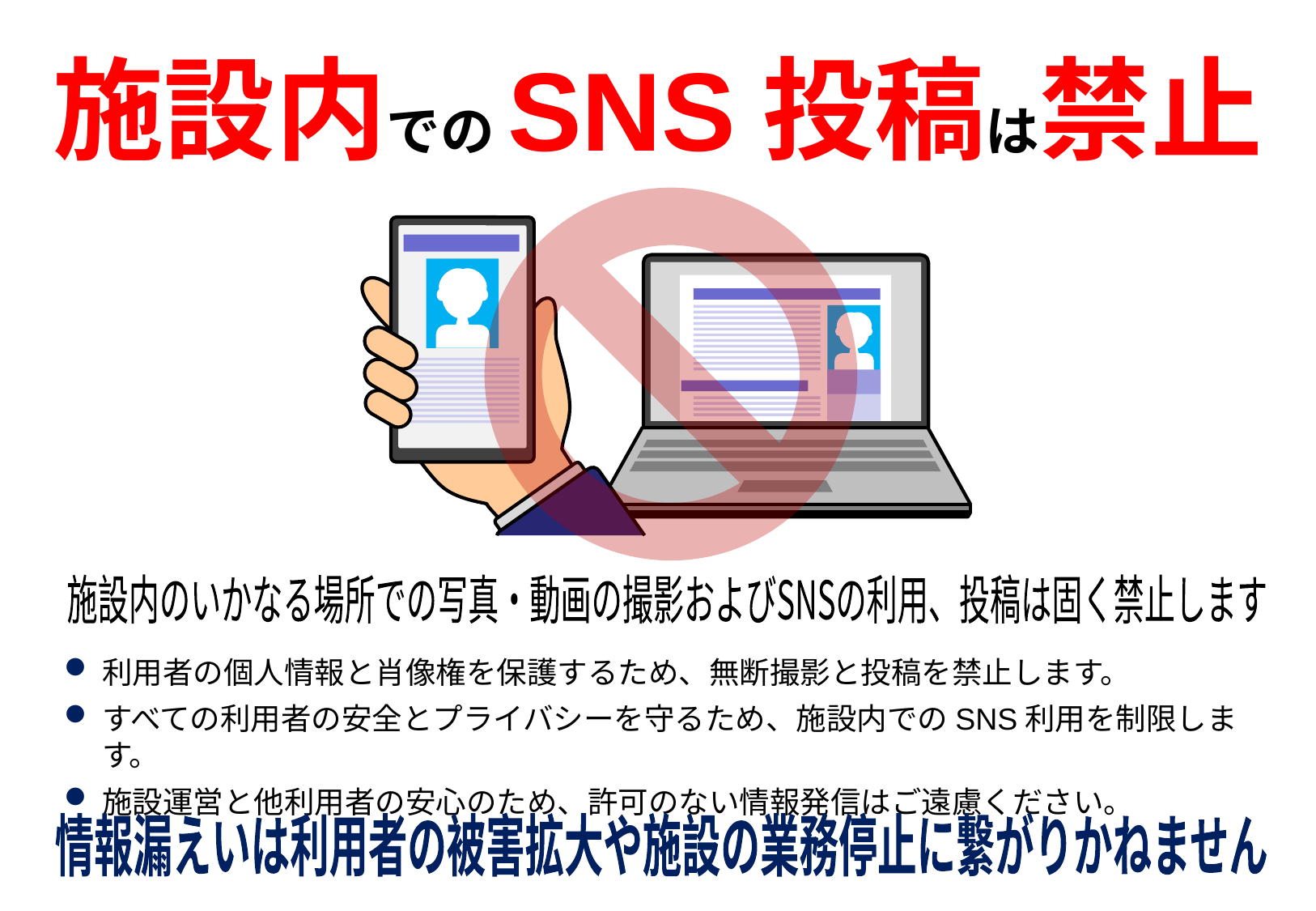

施設内でのSNS投稿は禁止

施設内のいかなる場所での写真・動画の撮影およびSNSの利用、投稿は固く禁止します
利用者の個人情報と肖像権を保護するため、無断撮影と投稿を禁止します。
すべての利用者の安全とプライバシーを守るため、施設内でのSNS利用を制限します。
施設運営と他利用者の安心のため、許可のない情報発信はご遠慮ください。
情報漏えいは利用者の被害拡大や施設の業務停止に繋がりかねません